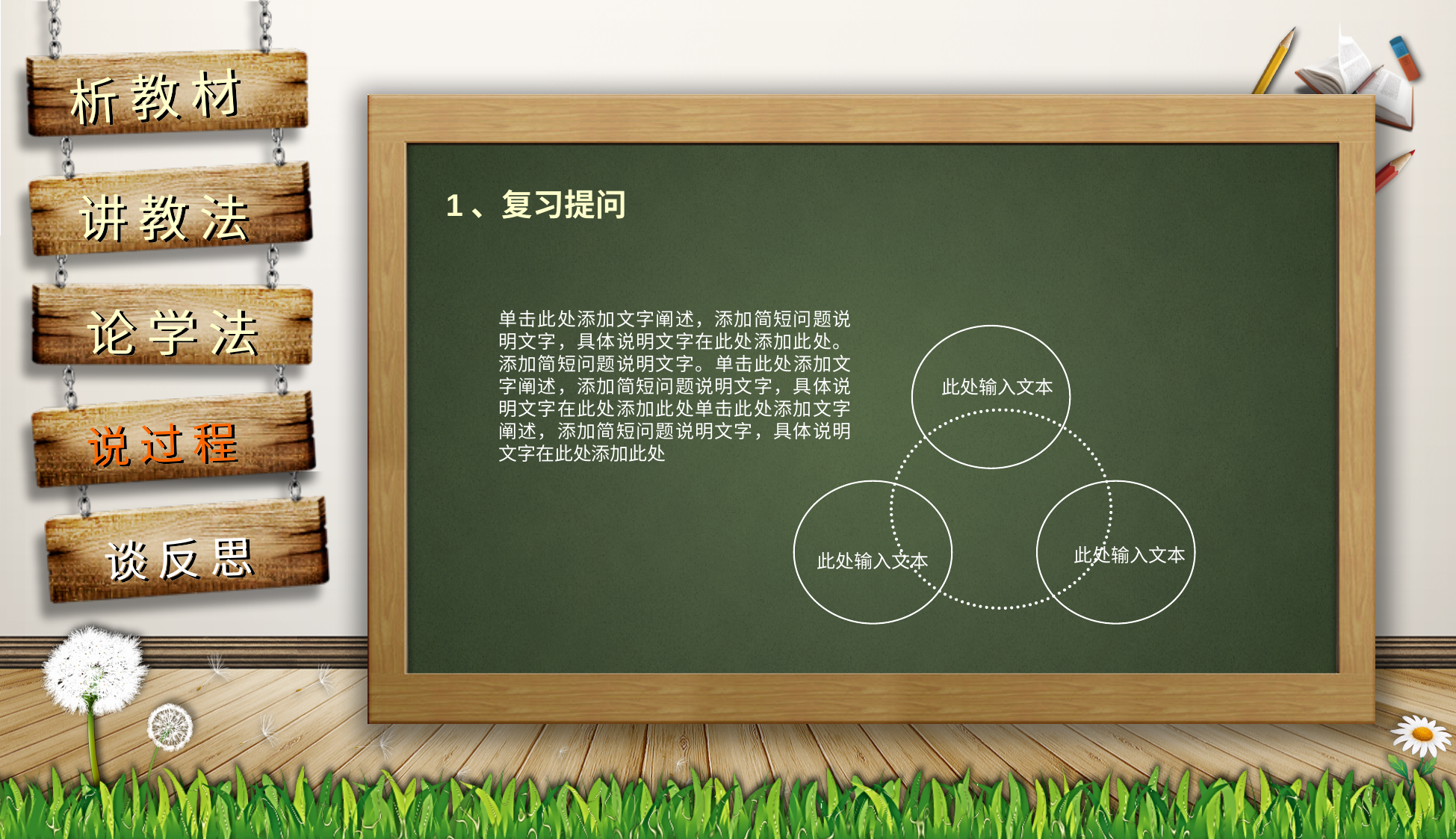

1、复习提问
单击此处添加文字阐述，添加简短问题说明文字，具体说明文字在此处添加此处。添加简短问题说明文字。单击此处添加文字阐述，添加简短问题说明文字，具体说明文字在此处添加此处单击此处添加文字阐述，添加简短问题说明文字，具体说明文字在此处添加此处

此处输入文本

此处输入文本
此处输入文本